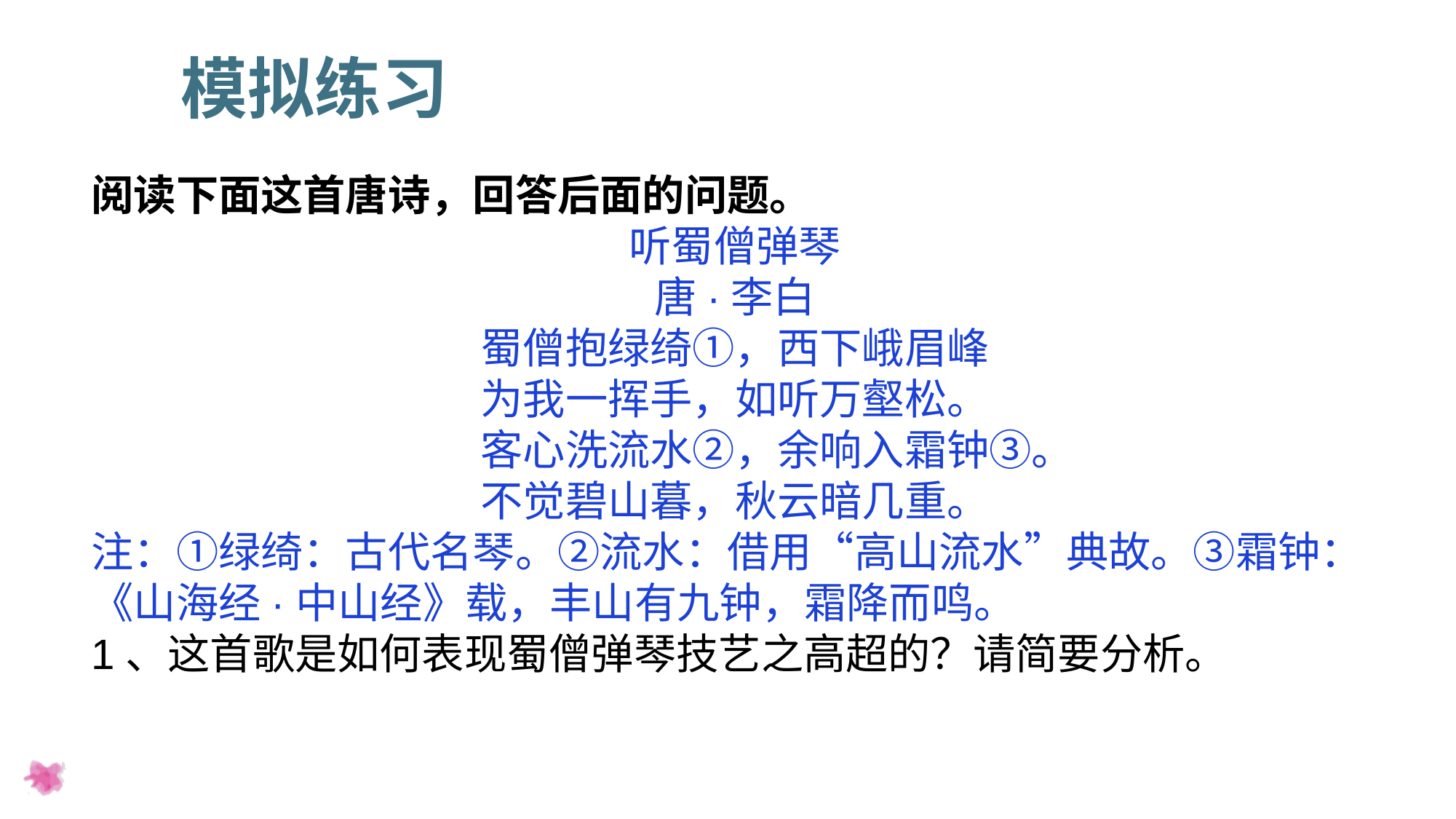

模拟练习
阅读下面这首唐诗，回答后面的问题。
听蜀僧弹琴
唐·李白
蜀僧抱绿绮①，西下峨眉峰
为我一挥手，如听万壑松。
　　客心洗流水②，余响入霜钟③。
不觉碧山暮，秋云暗几重。
注：①绿绮：古代名琴。②流水：借用“高山流水”典故。③霜钟：《山海经·中山经》载，丰山有九钟，霜降而鸣。
1、这首歌是如何表现蜀僧弹琴技艺之高超的？请简要分析。